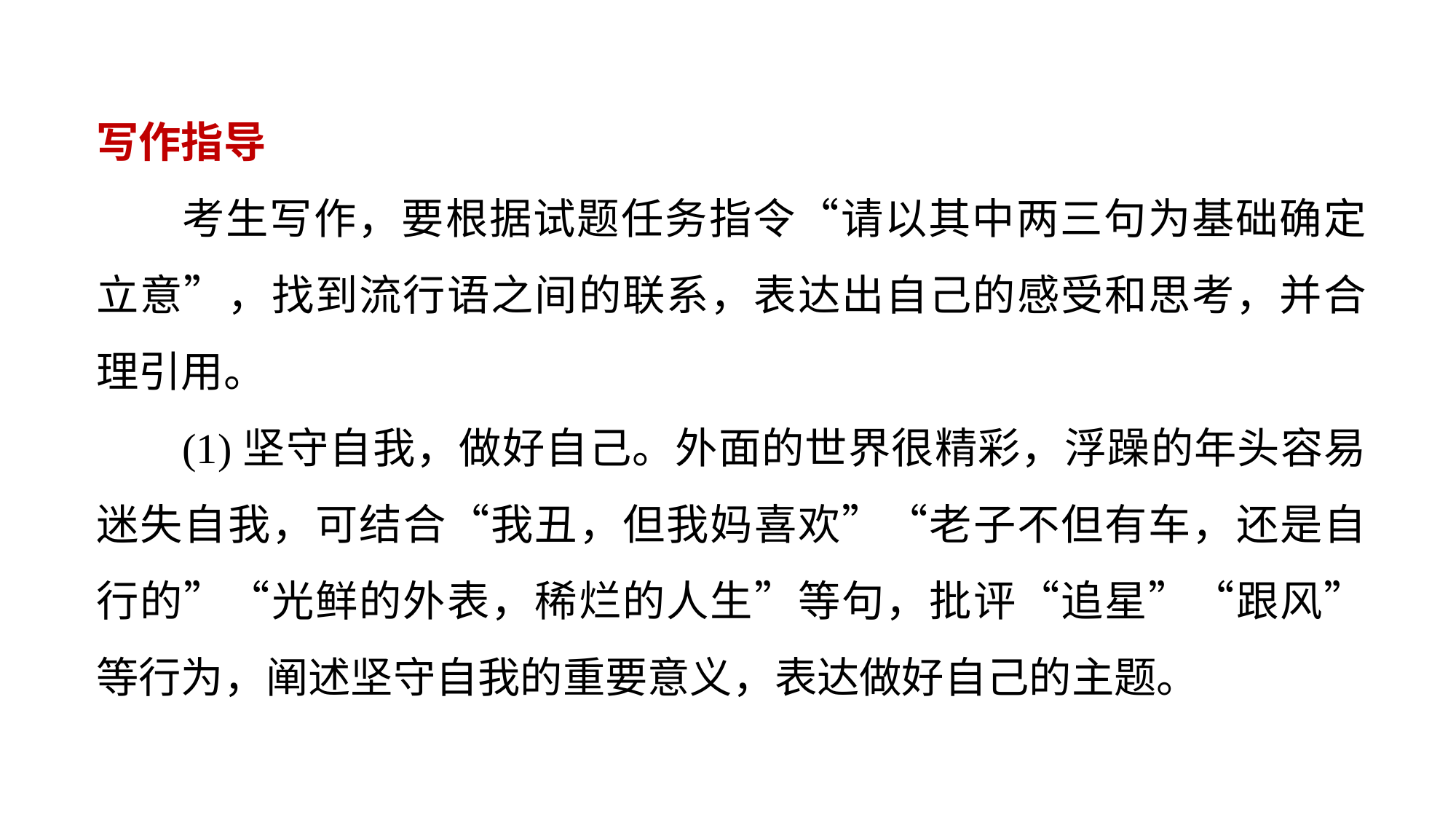

写作指导
考生写作，要根据试题任务指令“请以其中两三句为基础确定立意”，找到流行语之间的联系，表达出自己的感受和思考，并合理引用。
(1)坚守自我，做好自己。外面的世界很精彩，浮躁的年头容易迷失自我，可结合“我丑，但我妈喜欢”“老子不但有车，还是自行的”“光鲜的外表，稀烂的人生”等句，批评“追星”“跟风”等行为，阐述坚守自我的重要意义，表达做好自己的主题。